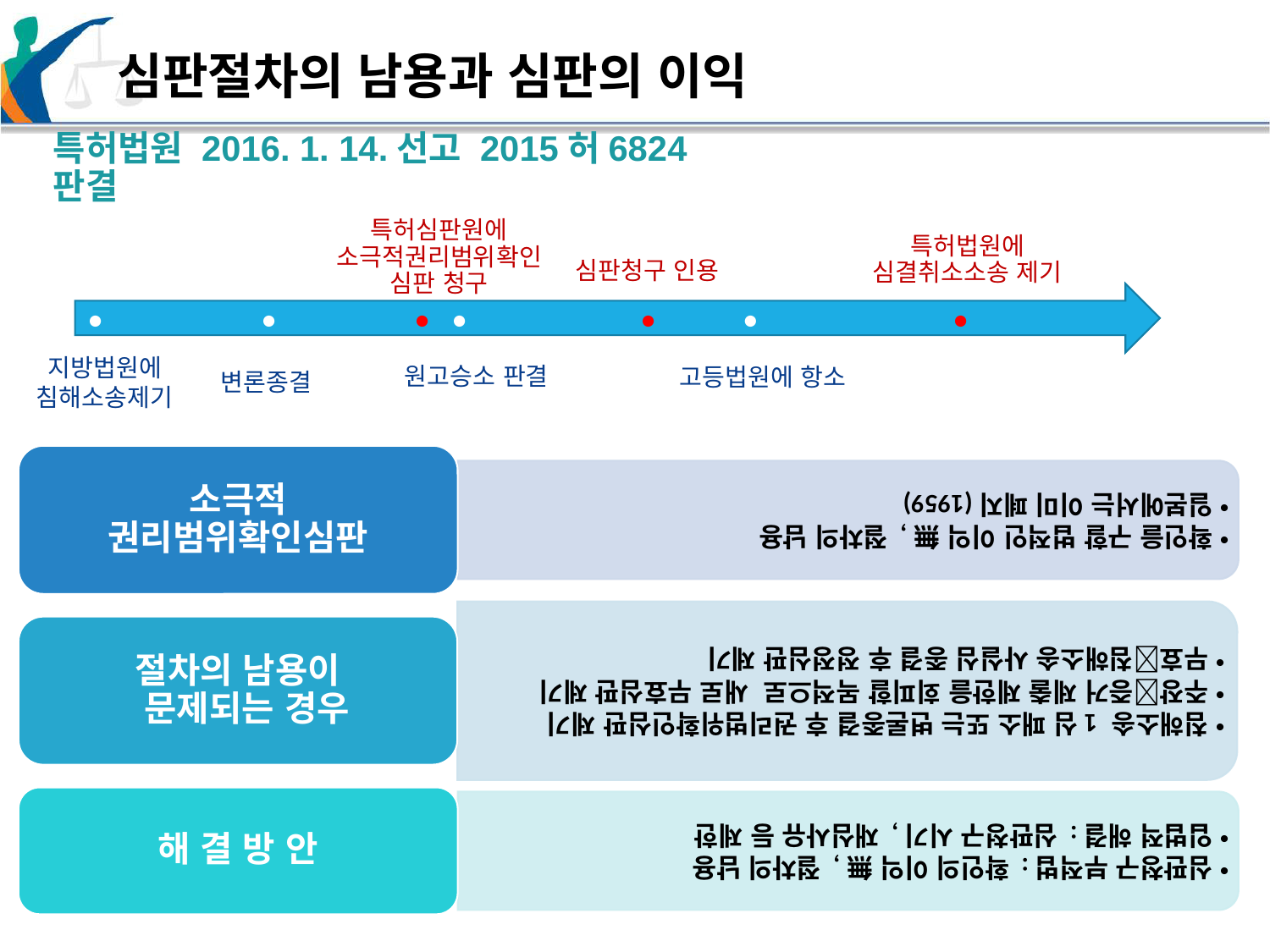

심판절차의 남용과 심판의 이익
특허법원 2016. 1. 14.선고 2015허6824 판결
특허심판원에
소극적권리범위확인
심판 청구
특허법원에
심결취소소송 제기
심판청구 인용
•                      •                   •   •                        •            •                           •
지방법원에
침해소송제기
원고승소 판결
고등법원에 항소
변론종결
확인을 구할 법적인 이익 無, 절차의 남용
일본에서는 이미 폐지(1959)
소극적
권리범위확인심판
침해소송 1심 패소 또는 변론종결 후 권리범위확인심판 제기
주장⋅증거 제출 제한을 회피할 목적으로  새로 무효심판 제기
무효⋅침해소송 사실심 종결 후 정정심판 제기
절차의 남용이
 문제되는 경우
심판청구 부적법: 확인의 이익 無, 절차의 남용
입법적 해결: 심판청구 시기, 재심사유 등 제한
해 결 방 안